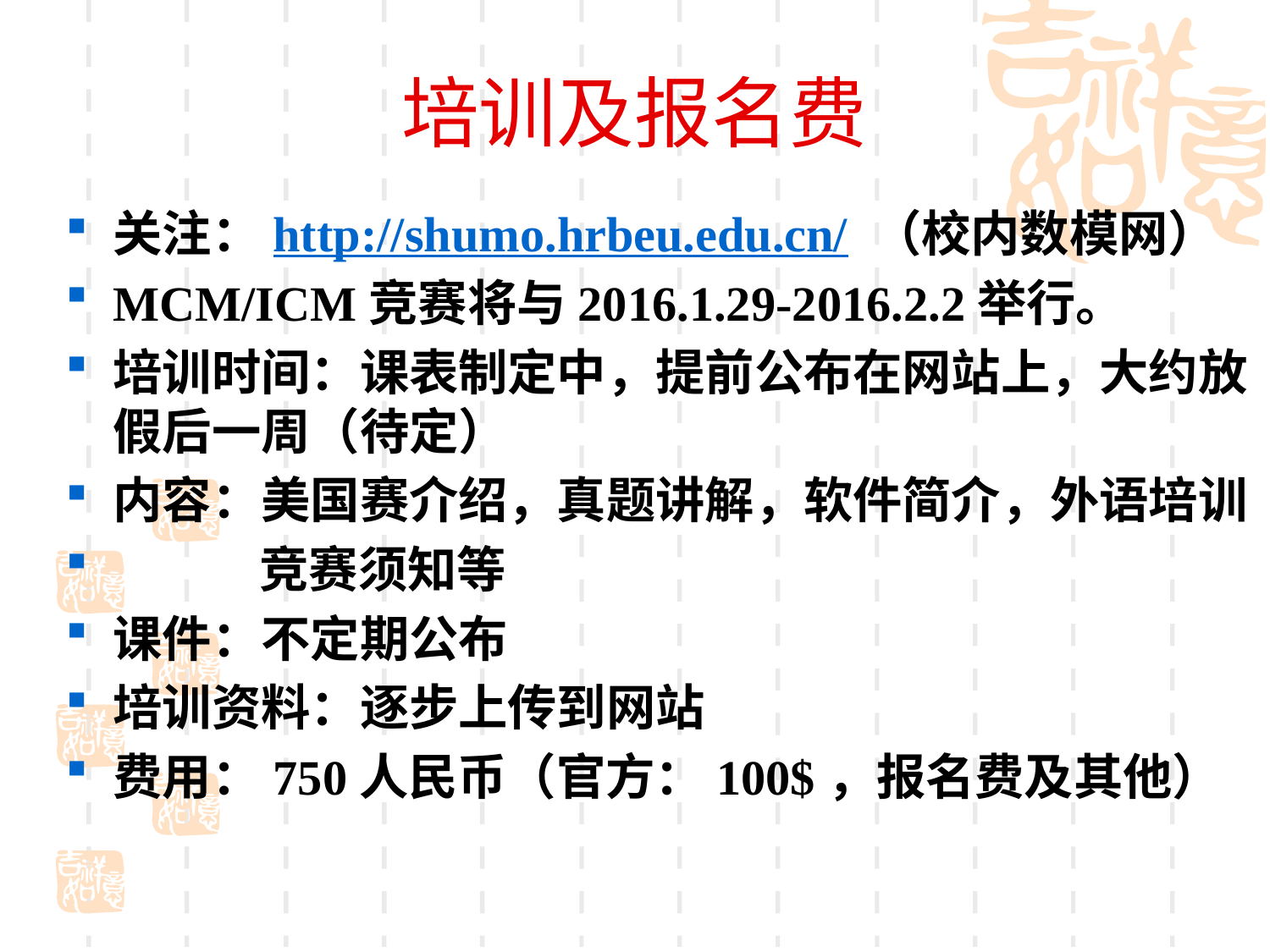

# 培训及报名费
关注：http://shumo.hrbeu.edu.cn/ （校内数模网）
MCM/ICM竞赛将与2016.1.29-2016.2.2举行。
培训时间：课表制定中，提前公布在网站上，大约放假后一周（待定）
内容：美国赛介绍，真题讲解，软件简介，外语培训
            竞赛须知等
课件：不定期公布
培训资料：逐步上传到网站
费用：750人民币（官方：100$，报名费及其他）